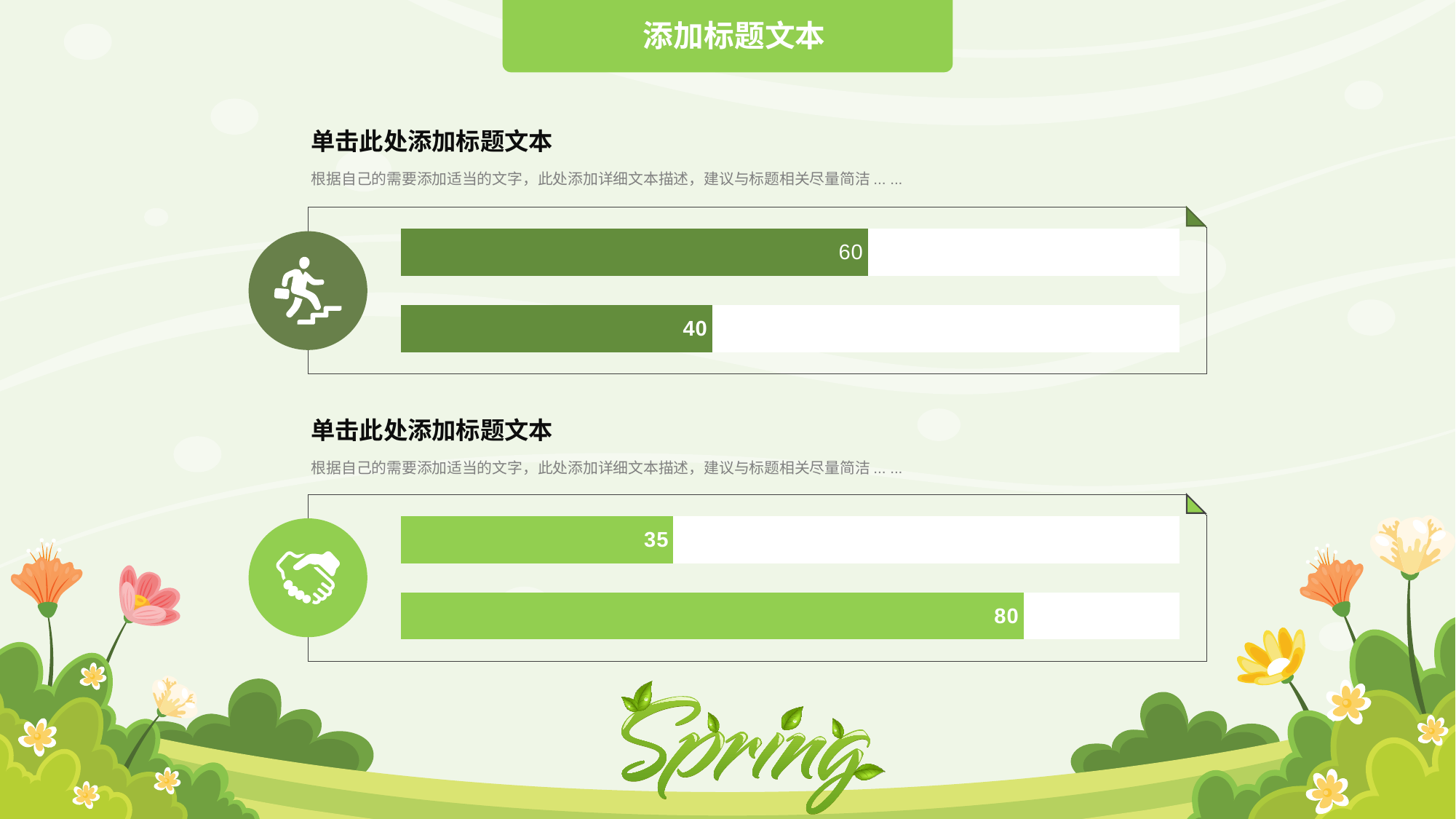

添加标题文本
单击此处添加标题文本
根据自己的需要添加适当的文字，此处添加详细文本描述，建议与标题相关尽量简洁... ...

### Chart

| Category | 列1 | 列2 |
|---|---|---|
| 标题 01 | 40.0 | 60.0 |
| 标题 02 | 60.0 | 40.0 |

单击此处添加标题文本
根据自己的需要添加适当的文字，此处添加详细文本描述，建议与标题相关尽量简洁... ...

### Chart

| Category | 列1 | 列2 |
|---|---|---|
| 标题 01 | 80.0 | 20.0 |
| 标题 02 | 35.0 | 65.0 |